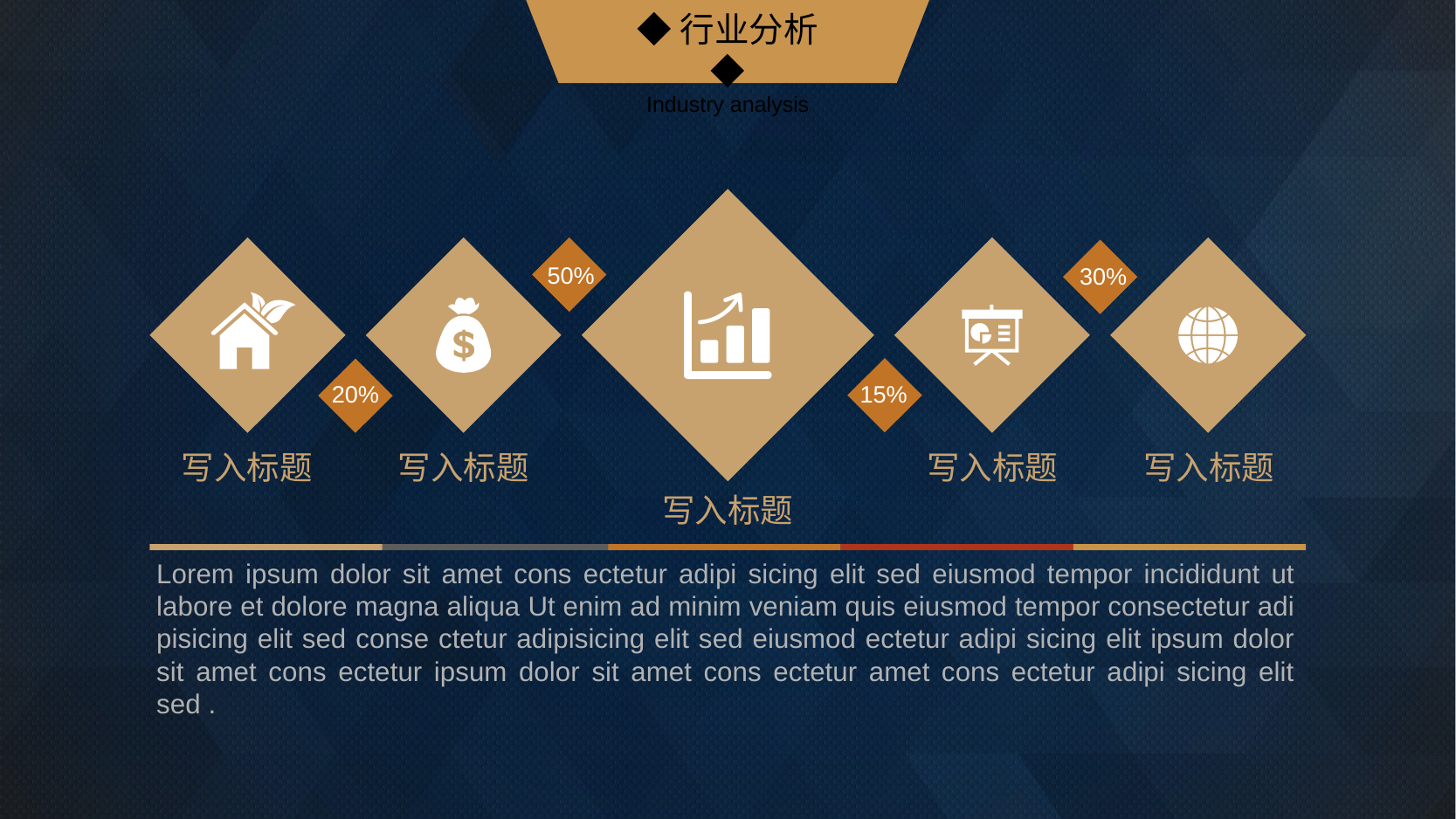

◆行业分析◆
Industry analysis

50%
30%

20%
15%
写入标题
写入标题
写入标题
写入标题
写入标题

Lorem ipsum dolor sit amet cons ectetur adipi sicing elit sed eiusmod tempor incididunt ut labore et dolore magna aliqua Ut enim ad minim veniam quis eiusmod tempor consectetur adi pisicing elit sed conse ctetur adipisicing elit sed eiusmod ectetur adipi sicing elit ipsum dolor sit amet cons ectetur ipsum dolor sit amet cons ectetur amet cons ectetur adipi sicing elit sed .